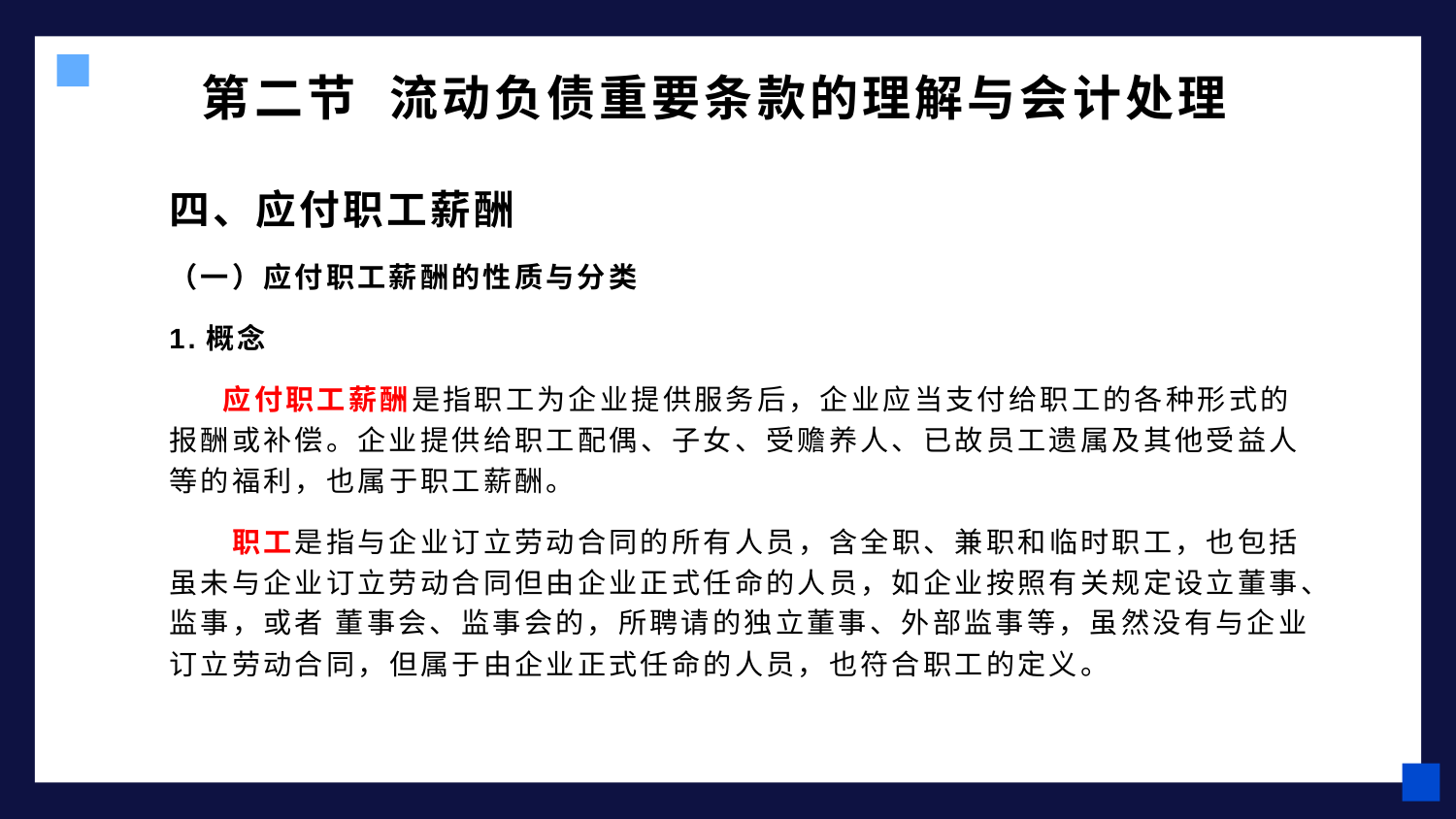

# 第二节  流动负债重要条款的理解与会计处理
四、应付职工薪酬
（一）应付职工薪酬的性质与分类
1.概念
     应付职工薪酬是指职工为企业提供服务后，企业应当支付给职工的各种形式的报酬或补偿。企业提供给职工配偶、子女、受赡养人、已故员工遗属及其他受益人等的福利，也属于职工薪酬。
      职工是指与企业订立劳动合同的所有人员，含全职、兼职和临时职工，也包括虽未与企业订立劳动合同但由企业正式任命的人员，如企业按照有关规定设立董事、监事，或者 董事会、监事会的，所聘请的独立董事、外部监事等，虽然没有与企业订立劳动合同，但属于由企业正式任命的人员，也符合职工的定义。